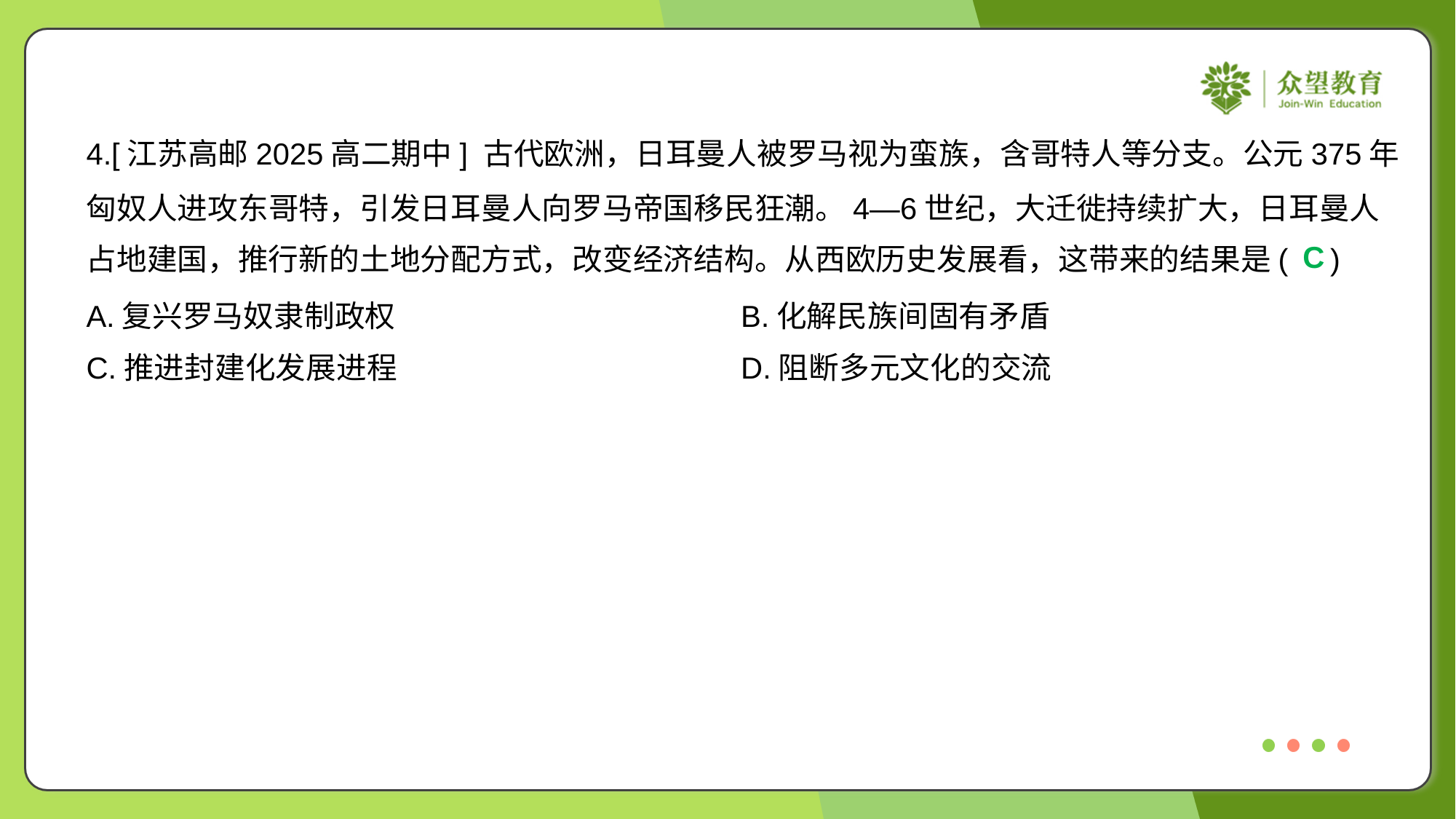

4.[江苏高邮2025高二期中] 古代欧洲，日耳曼人被罗马视为蛮族，含哥特人等分支。公元375年
匈奴人进攻东哥特，引发日耳曼人向罗马帝国移民狂潮。4—6世纪，大迁徙持续扩大，日耳曼人
占地建国，推行新的土地分配方式，改变经济结构。从西欧历史发展看，这带来的结果是(     )
C
A.复兴罗马奴隶制政权	B.化解民族间固有矛盾
C.推进封建化发展进程	D.阻断多元文化的交流